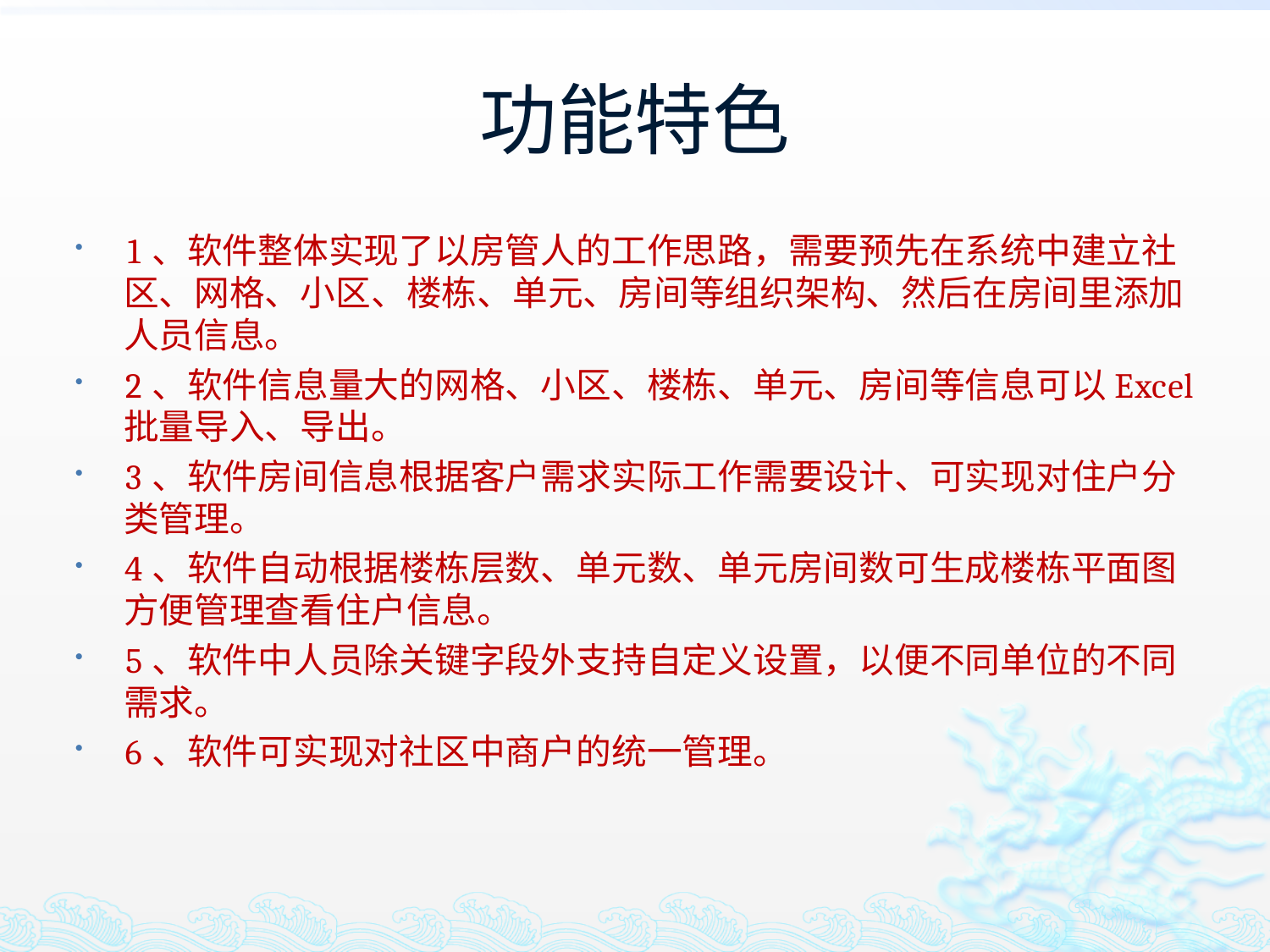

# 功能特色
1、软件整体实现了以房管人的工作思路，需要预先在系统中建立社区、网格、小区、楼栋、单元、房间等组织架构、然后在房间里添加人员信息。
2、软件信息量大的网格、小区、楼栋、单元、房间等信息可以Excel批量导入、导出。
3、软件房间信息根据客户需求实际工作需要设计、可实现对住户分类管理。
4、软件自动根据楼栋层数、单元数、单元房间数可生成楼栋平面图方便管理查看住户信息。
5、软件中人员除关键字段外支持自定义设置，以便不同单位的不同需求。
6、软件可实现对社区中商户的统一管理。